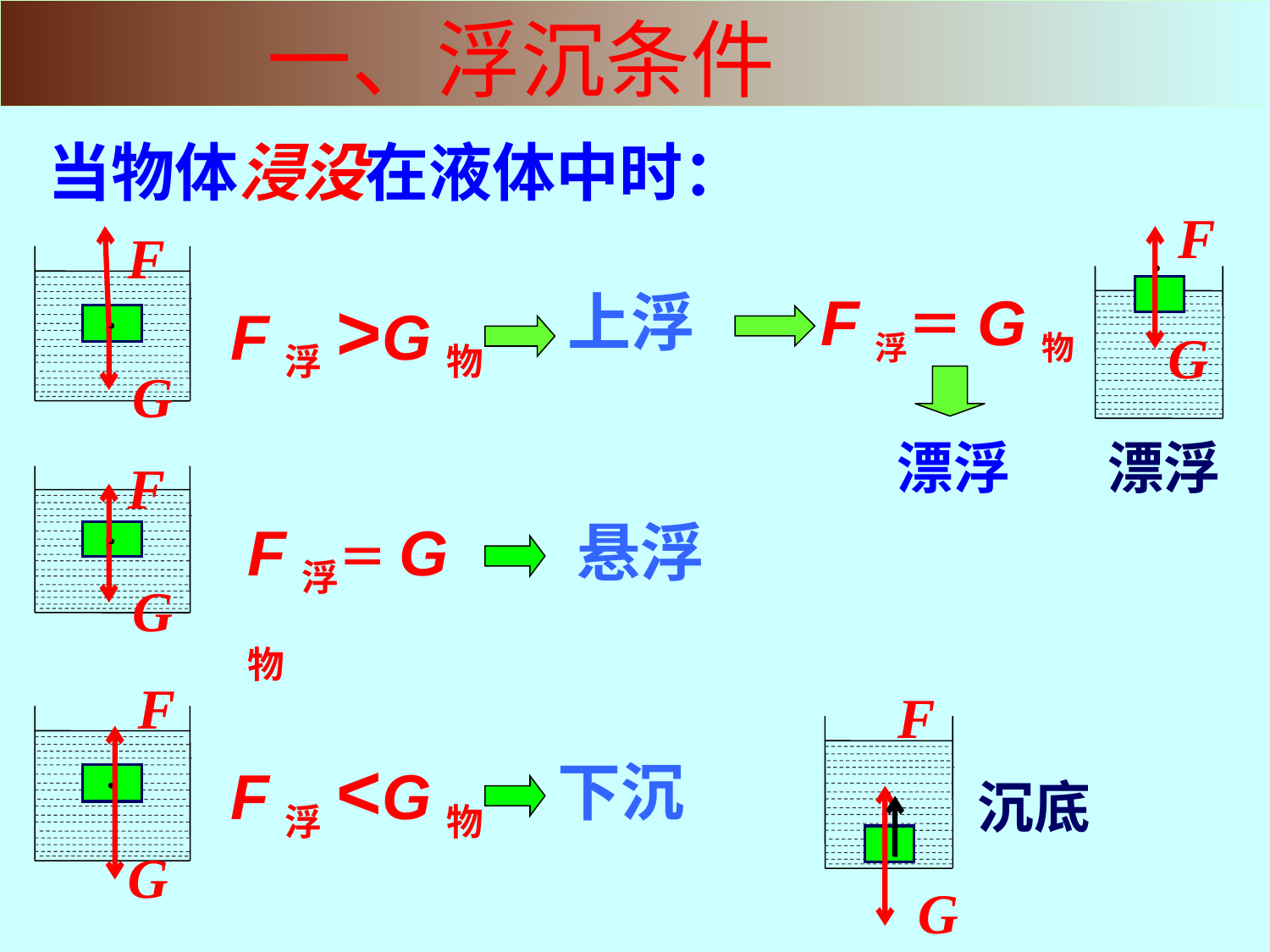

一、浮沉条件
当物体浸没在液体中时：

F
F

F浮>G物
上浮
F浮＝G物

G

G

漂浮
漂浮
F

F浮＝G物
悬浮

G

F
F

F浮<G物

下沉

沉底

G

G